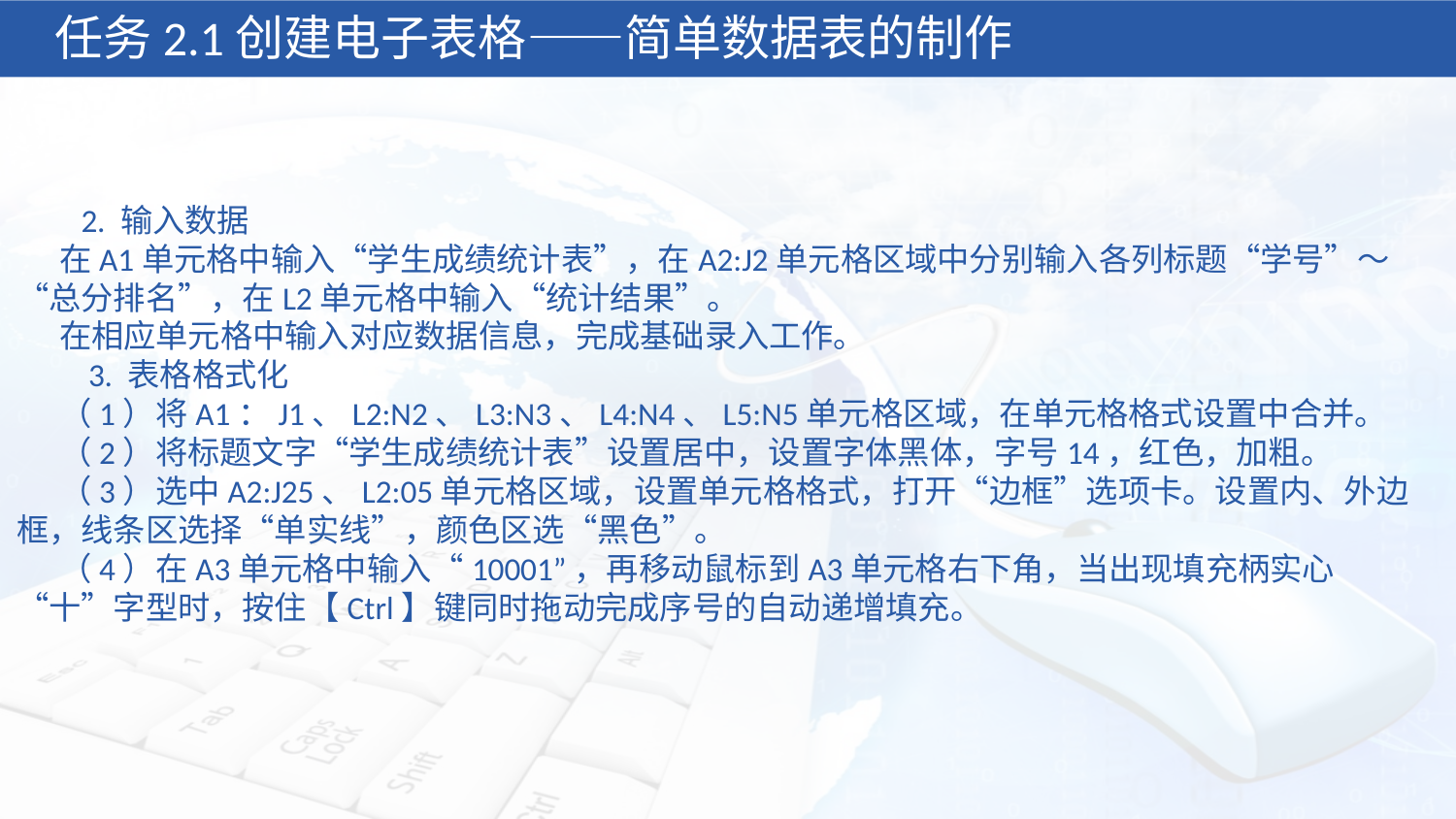

任务2.1创建电子表格——简单数据表的制作
   2. 输入数据
在A1单元格中输入“学生成绩统计表”，在A2:J2单元格区域中分别输入各列标题“学号”～“总分排名”，在L2单元格中输入“统计结果”。
在相应单元格中输入对应数据信息，完成基础录入工作。
    3. 表格格式化
（1）将A1：J1、L2:N2、L3:N3、L4:N4、L5:N5单元格区域，在单元格格式设置中合并。
（2）将标题文字“学生成绩统计表”设置居中，设置字体黑体，字号14，红色，加粗。
（3）选中A2:J25、L2:05单元格区域，设置单元格格式，打开“边框”选项卡。设置内、外边框，线条区选择“单实线”，颜色区选“黑色”。
（4）在A3单元格中输入“10001”，再移动鼠标到A3单元格右下角，当出现填充柄实心“十”字型时，按住【Ctrl】键同时拖动完成序号的自动递增填充。